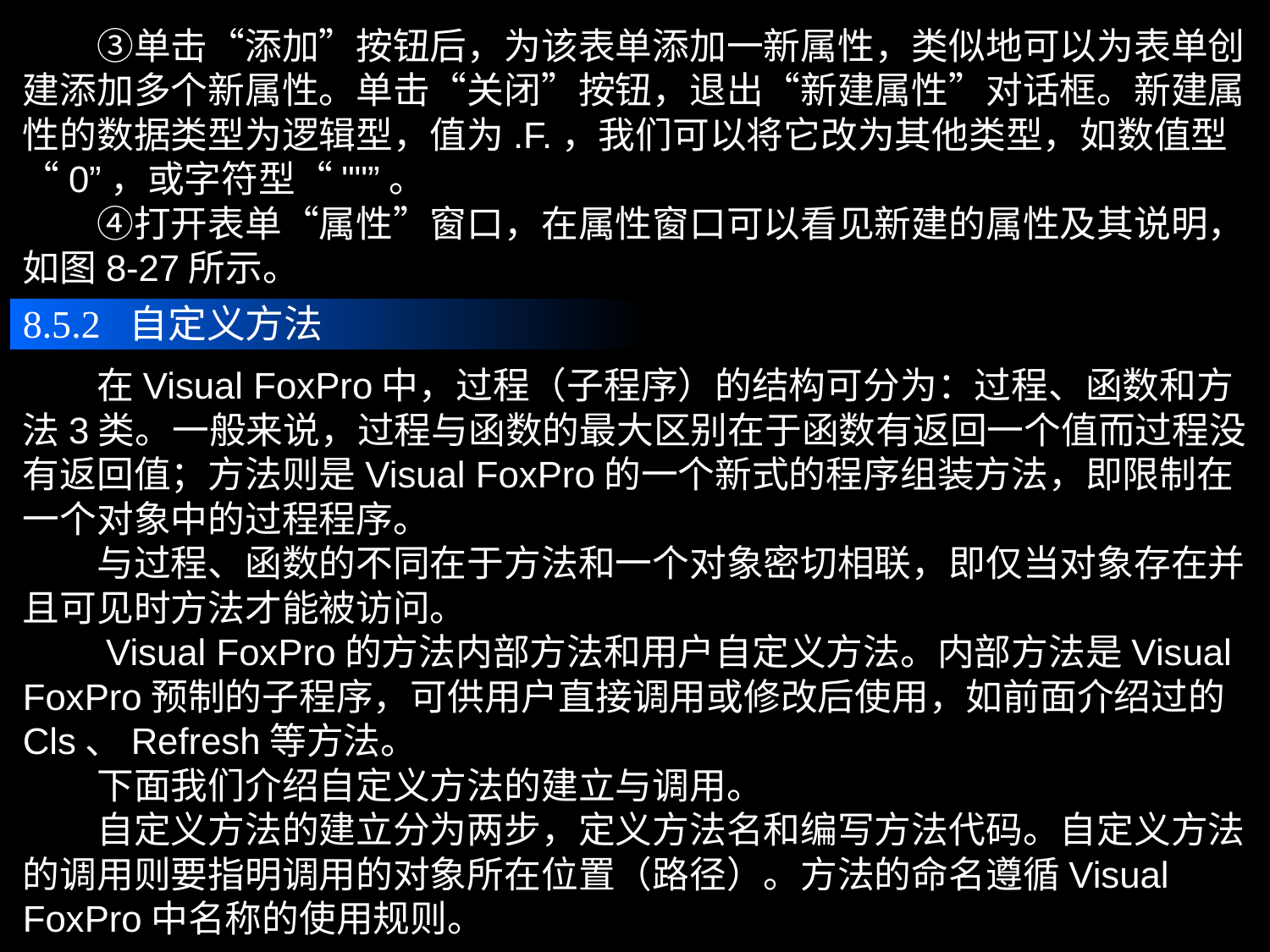

③单击“添加”按钮后，为该表单添加一新属性，类似地可以为表单创建添加多个新属性。单击“关闭”按钮，退出“新建属性”对话框。新建属性的数据类型为逻辑型，值为.F.，我们可以将它改为其他类型，如数值型“0”，或字符型“""”。
　　④打开表单“属性”窗口，在属性窗口可以看见新建的属性及其说明，如图8-27所示。
8.5.2  自定义方法
　　在Visual FoxPro中，过程（子程序）的结构可分为：过程、函数和方法3类。一般来说，过程与函数的最大区别在于函数有返回一个值而过程没有返回值；方法则是Visual FoxPro的一个新式的程序组装方法，即限制在一个对象中的过程程序。
　　与过程、函数的不同在于方法和一个对象密切相联，即仅当对象存在并且可见时方法才能被访问。
　　Visual FoxPro的方法内部方法和用户自定义方法。内部方法是Visual FoxPro预制的子程序，可供用户直接调用或修改后使用，如前面介绍过的Cls、Refresh等方法。
　　下面我们介绍自定义方法的建立与调用。
　　自定义方法的建立分为两步，定义方法名和编写方法代码。自定义方法的调用则要指明调用的对象所在位置（路径）。方法的命名遵循Visual FoxPro中名称的使用规则。